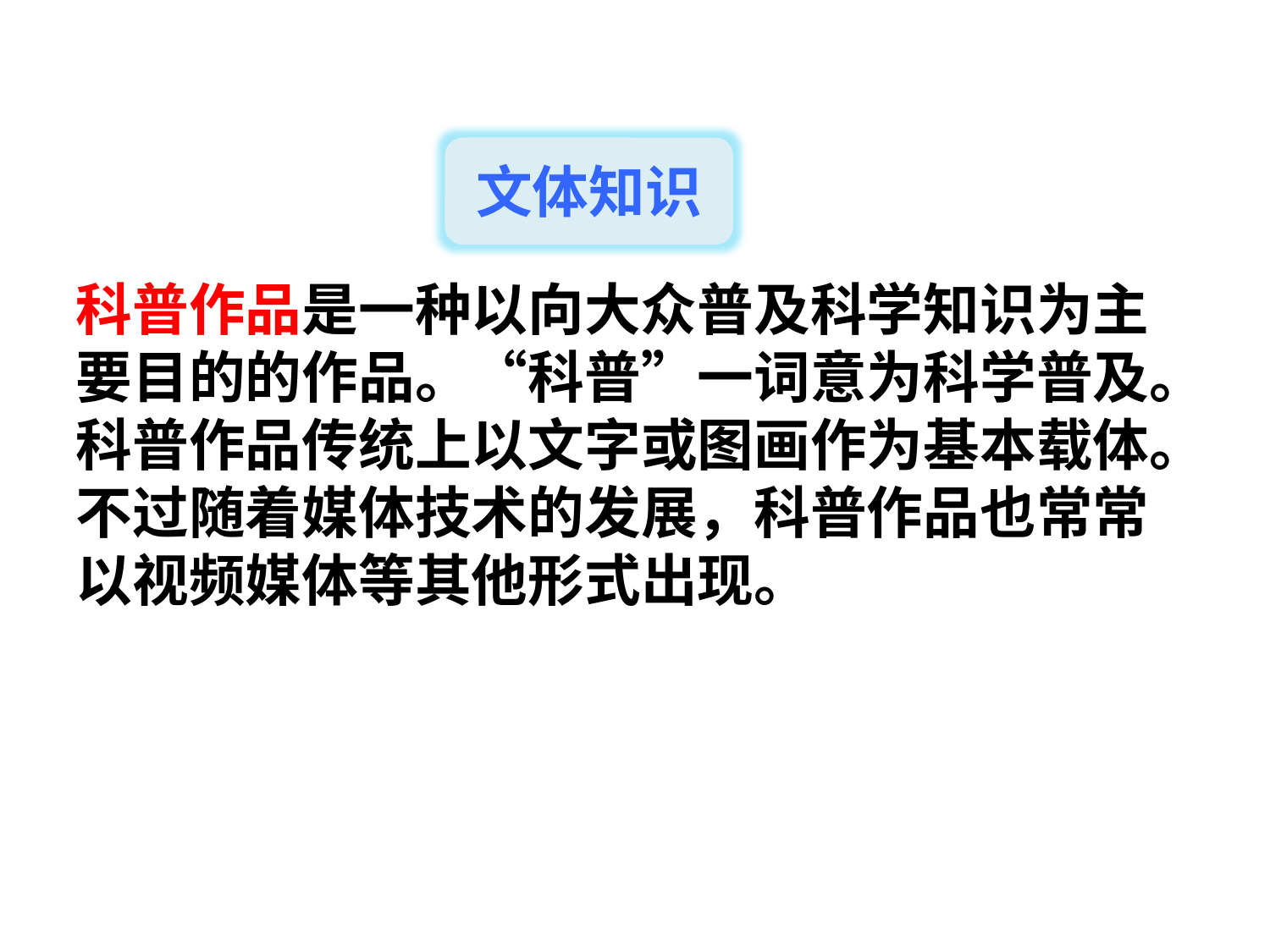

文体知识
科普作品是一种以向大众普及科学知识为主要目的的作品。“科普”一词意为科学普及。科普作品传统上以文字或图画作为基本载体。不过随着媒体技术的发展，科普作品也常常以视频媒体等其他形式出现。